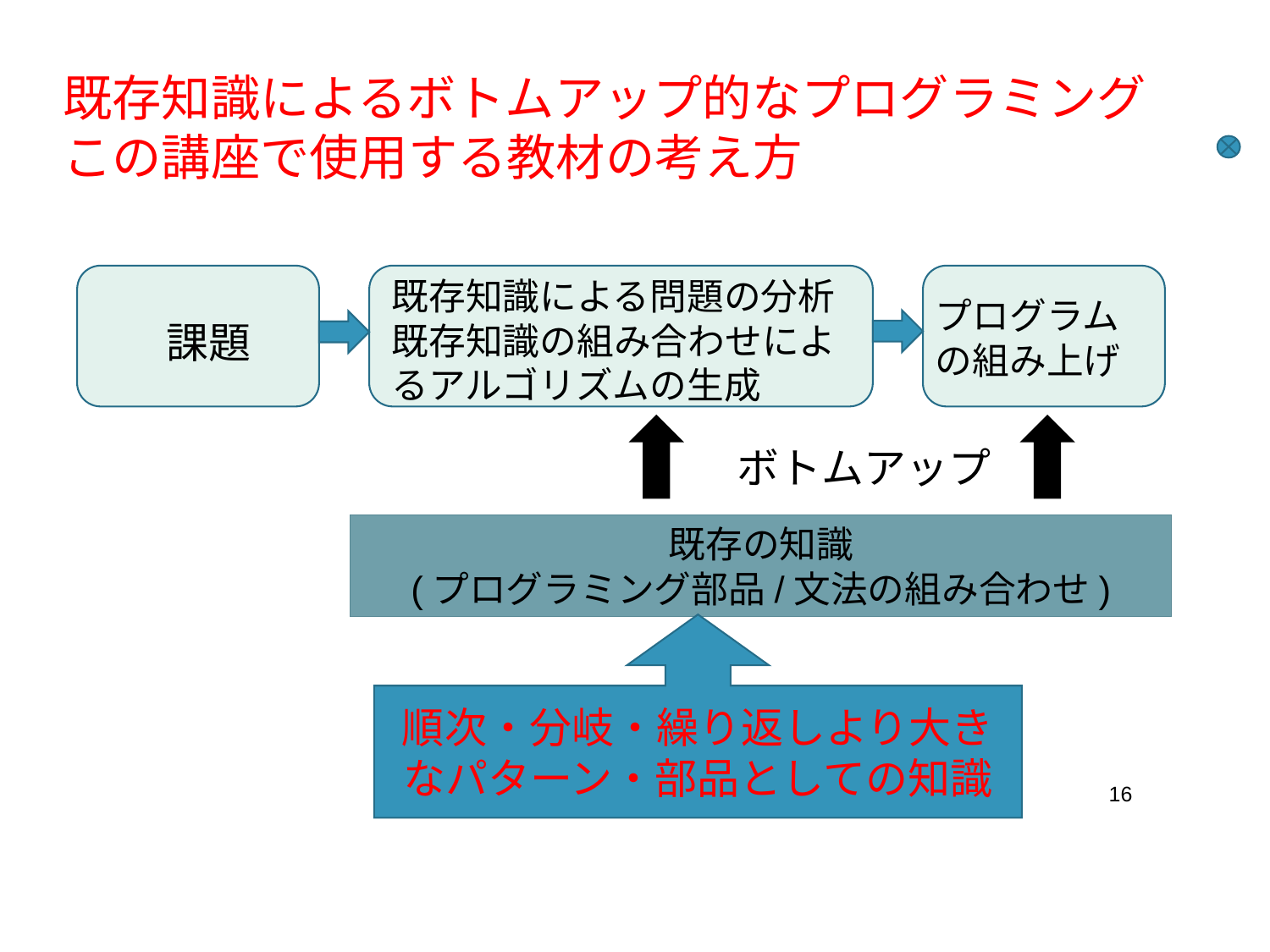

既存知識によるボトムアップ的なプログラミング
この講座で使用する教材の考え方

既存知識による問題の分析
既存知識の組み合わせによるアルゴリズムの生成
プログラムの組み上げ

課題

ボトムアップ
既存の知識
(プログラミング部品/文法の組み合わせ)
順次・分岐・繰り返しより大きなパターン・部品としての知識
16